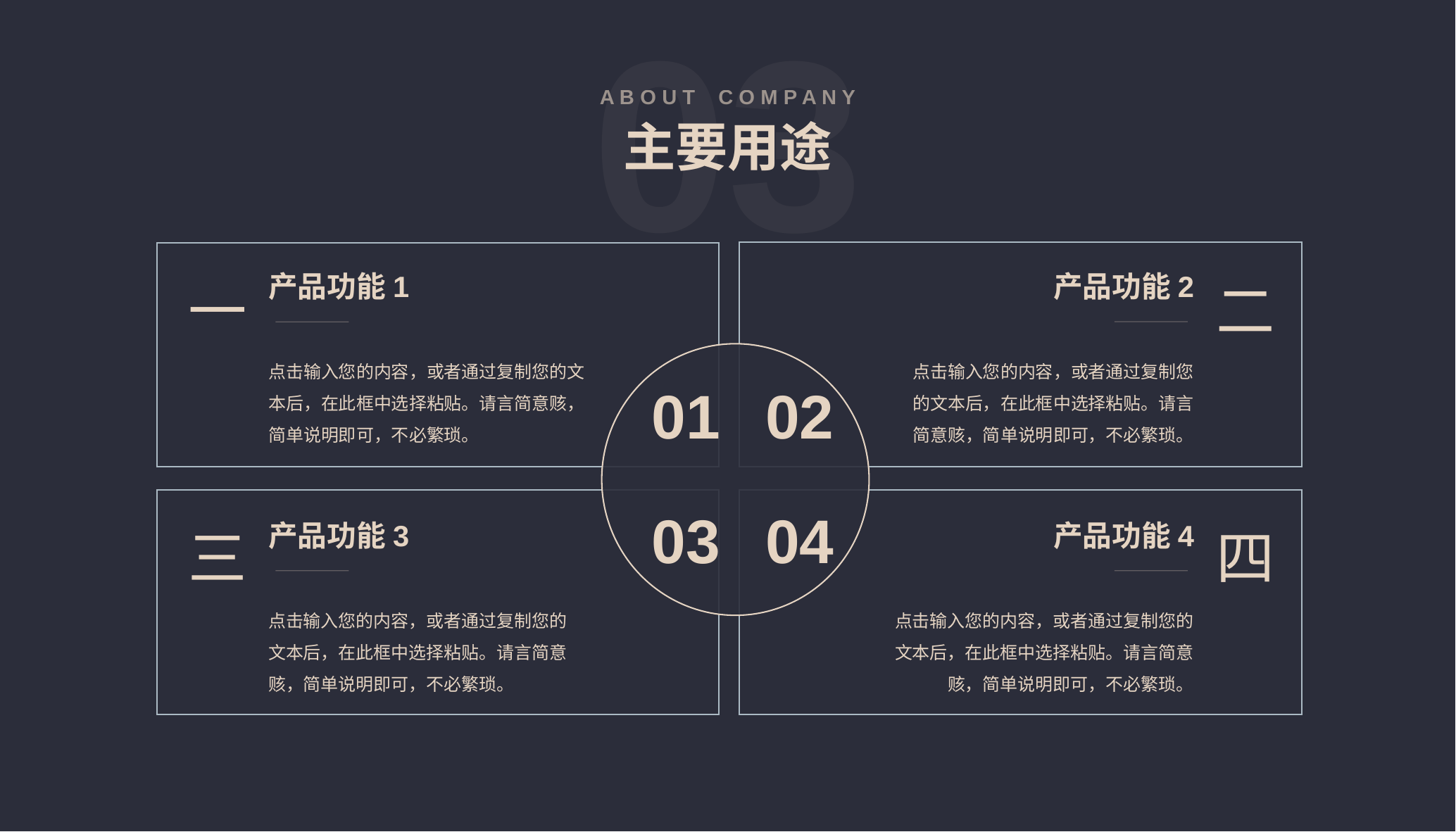

03
A B O U T    C O M P A N Y
主要用途

产品功能2
产品功能1
二
一

点击输入您的内容，或者通过复制您的文本后，在此框中选择粘贴。请言简意赅，简单说明即可，不必繁琐。
点击输入您的内容，或者通过复制您的文本后，在此框中选择粘贴。请言简意赅，简单说明即可，不必繁琐。
01
02

03
04
三
产品功能3
产品功能4
四

点击输入您的内容，或者通过复制您的文本后，在此框中选择粘贴。请言简意赅，简单说明即可，不必繁琐。
点击输入您的内容，或者通过复制您的文本后，在此框中选择粘贴。请言简意赅，简单说明即可，不必繁琐。